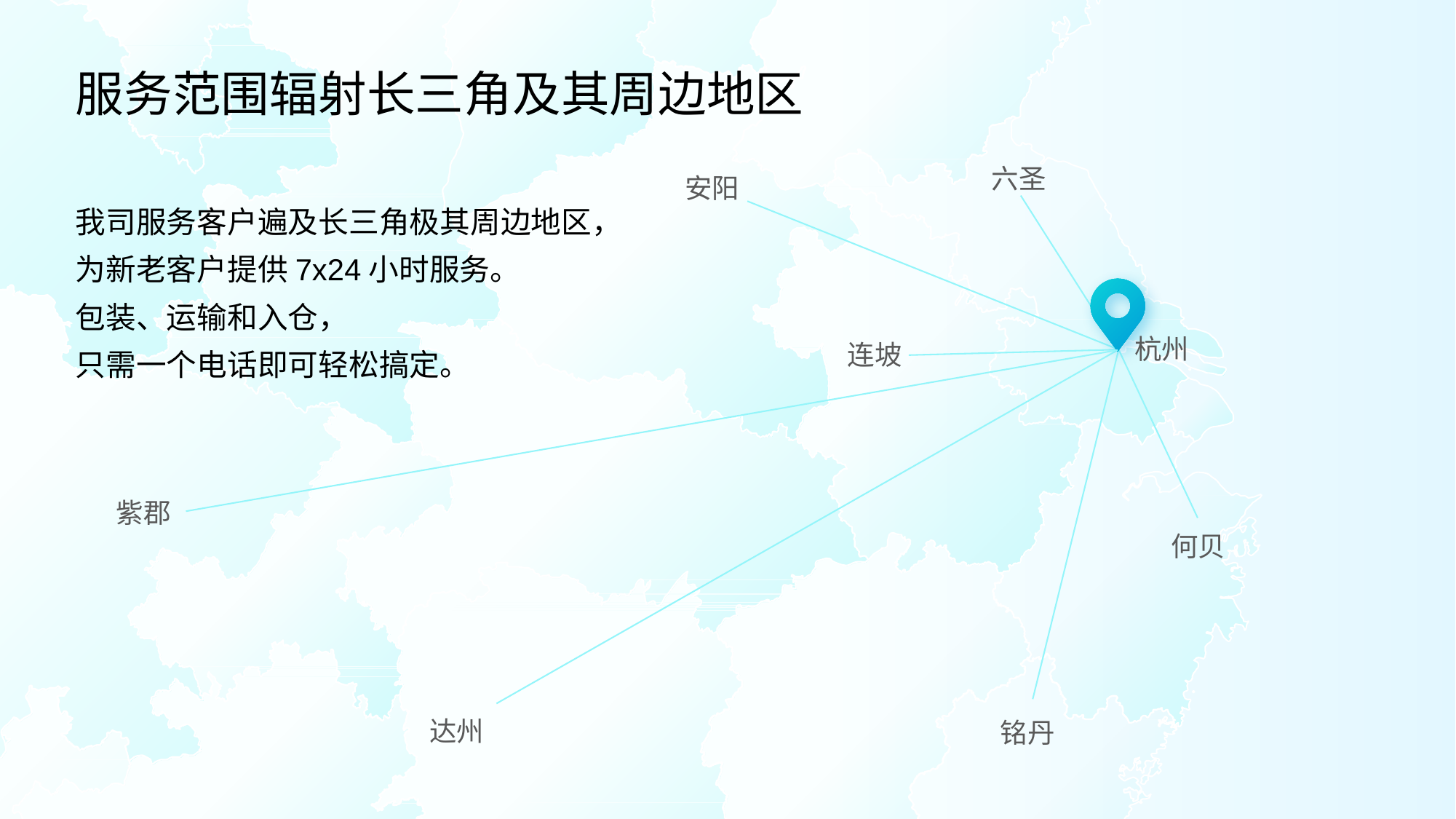

服务范围辐射长三角及其周边地区
六圣
安阳
我司服务客户遍及长三角极其周边地区，
为新老客户提供7x24小时服务。
包装、运输和入仓，
只需一个电话即可轻松搞定。

杭州
连坡
紫郡
何贝
达州
铭丹